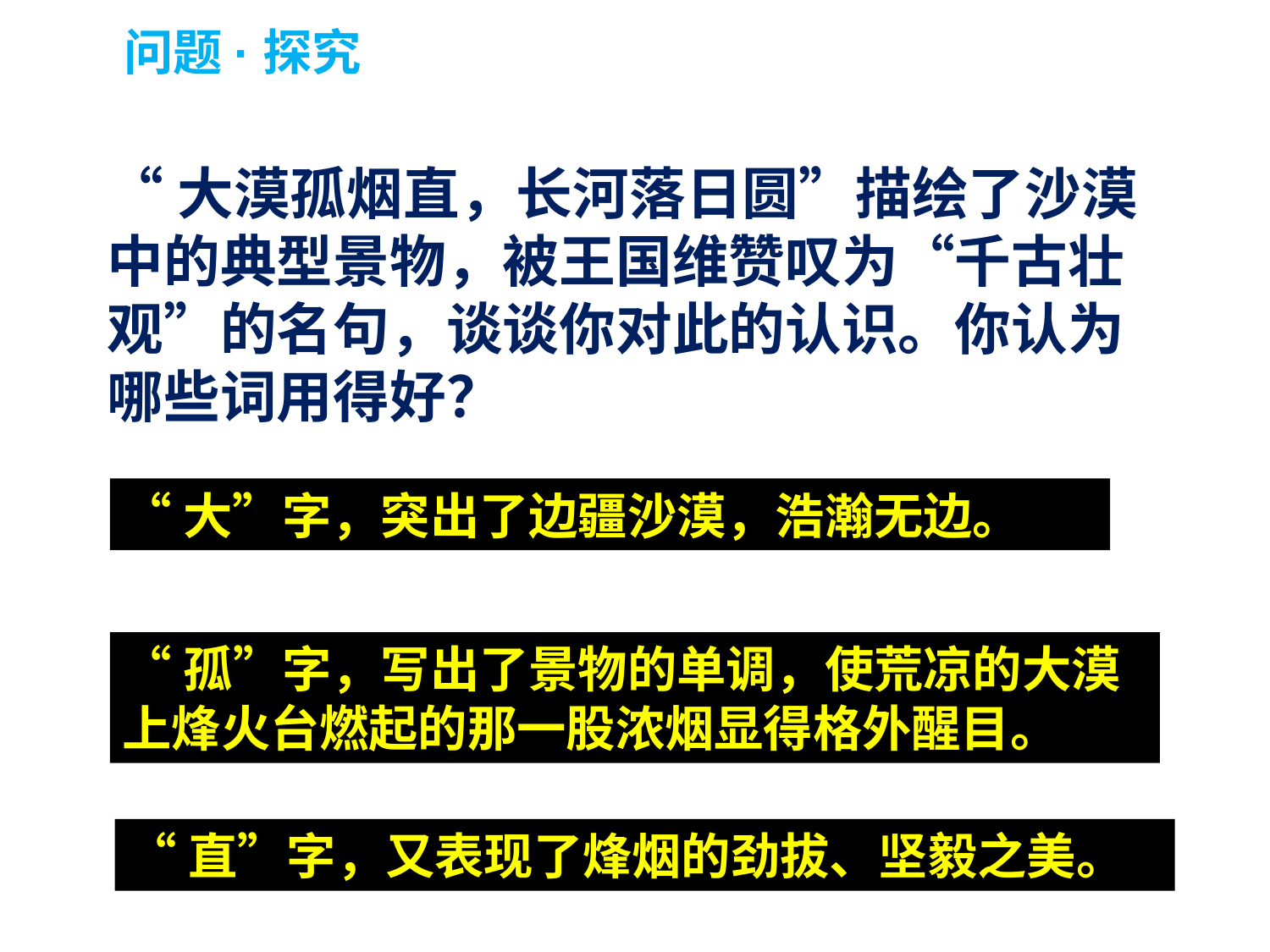

问题·探究
“大漠孤烟直，长河落日圆”描绘了沙漠中的典型景物，被王国维赞叹为“千古壮观”的名句，谈谈你对此的认识。你认为哪些词用得好？
“大”字，突出了边疆沙漠，浩瀚无边。
“孤”字，写出了景物的单调，使荒凉的大漠上烽火台燃起的那一股浓烟显得格外醒目。
“直”字，又表现了烽烟的劲拔、坚毅之美。